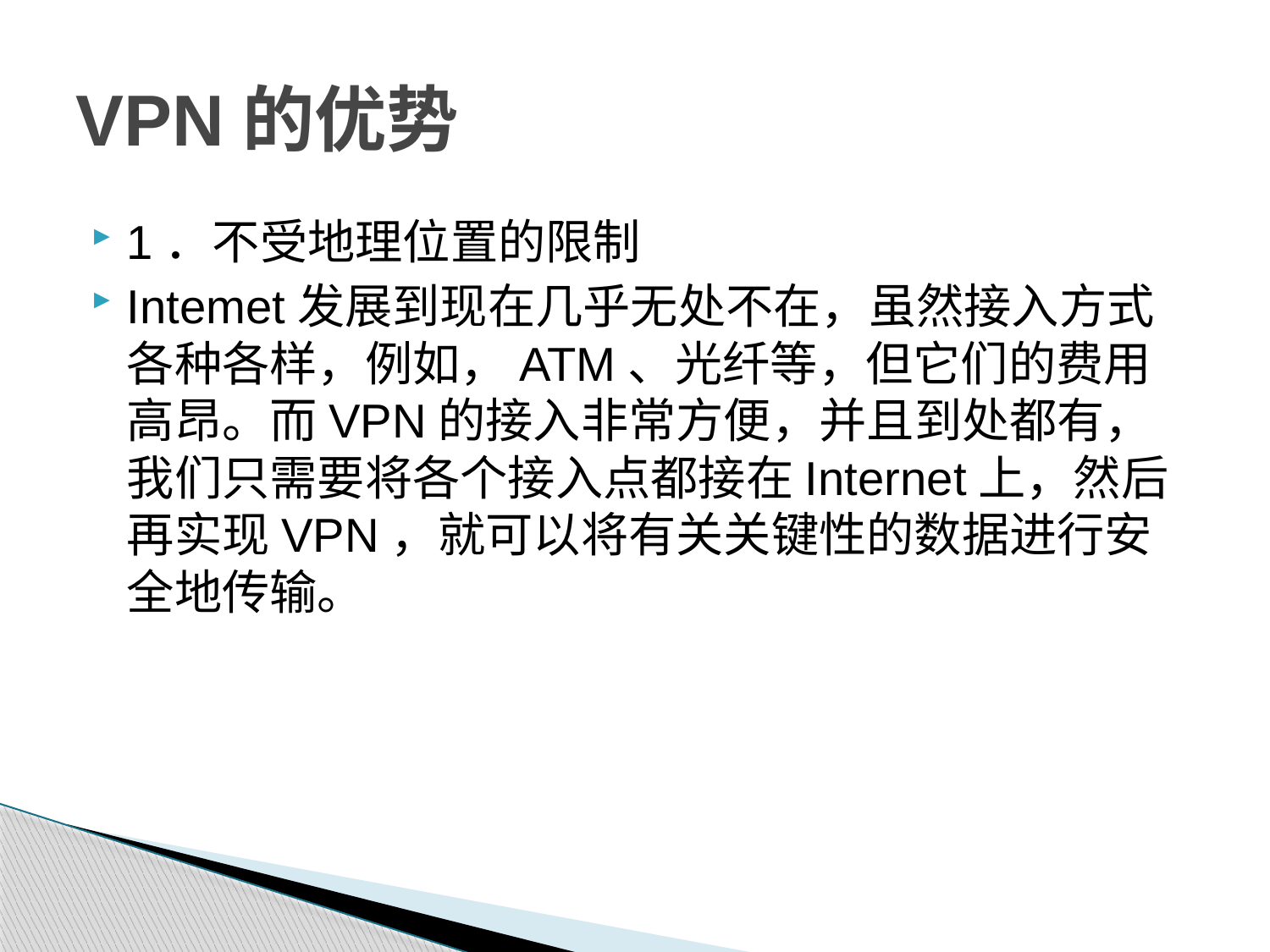

# VPN的优势
1．不受地理位置的限制
Intemet发展到现在几乎无处不在，虽然接入方式各种各样，例如，ATM、光纤等，但它们的费用高昂。而VPN的接入非常方便，并且到处都有，我们只需要将各个接入点都接在Internet上，然后再实现VPN，就可以将有关关键性的数据进行安全地传输。